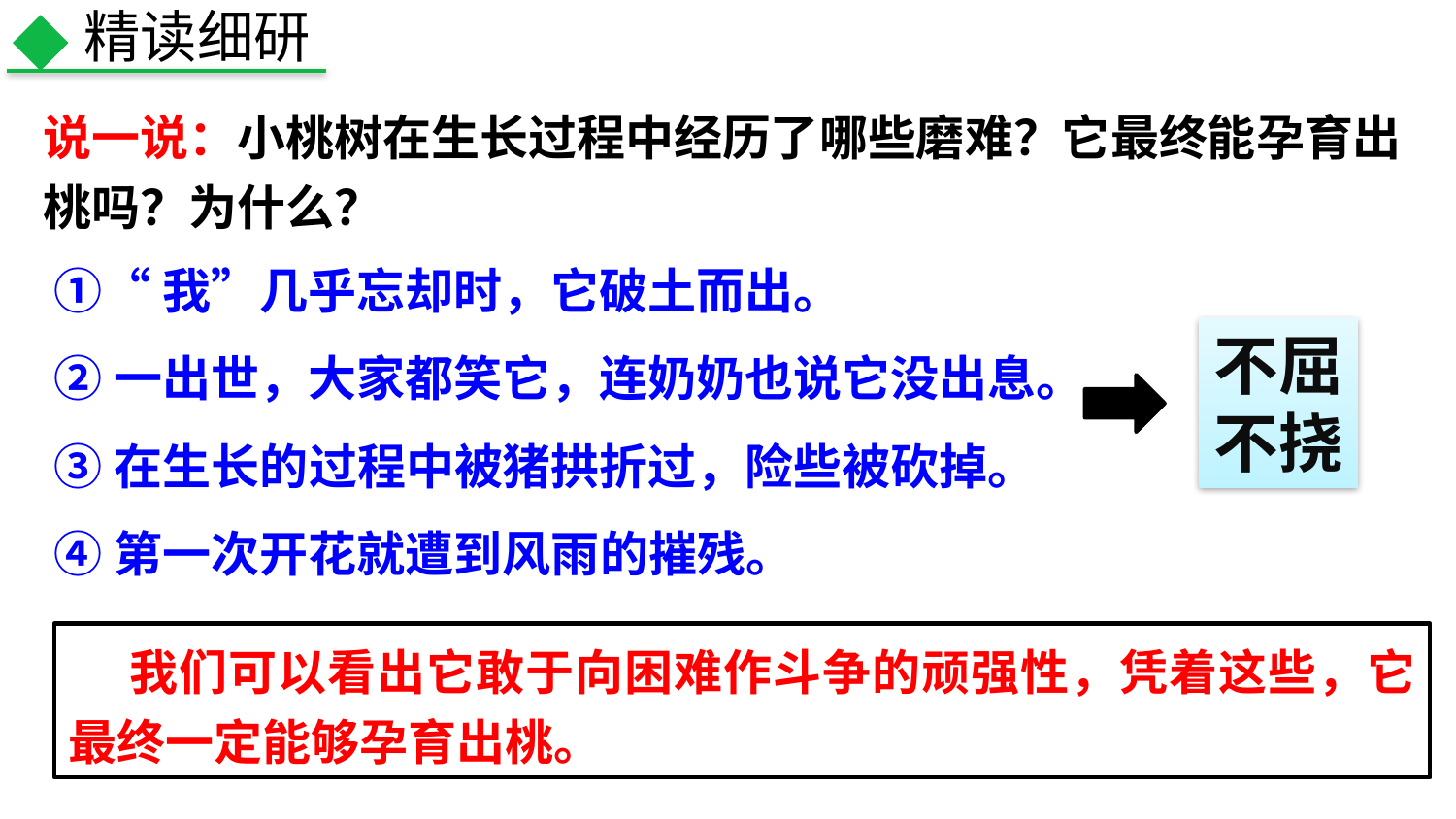

精读细研

说一说：小桃树在生长过程中经历了哪些磨难？它最终能孕育出桃吗？为什么？
①“我”几乎忘却时，它破土而出。
②一出世，大家都笑它，连奶奶也说它没出息。
③在生长的过程中被猪拱折过，险些被砍掉。
④第一次开花就遭到风雨的摧残。
不屈
不挠

    我们可以看出它敢于向困难作斗争的顽强性，凭着这些，它最终一定能够孕育出桃。